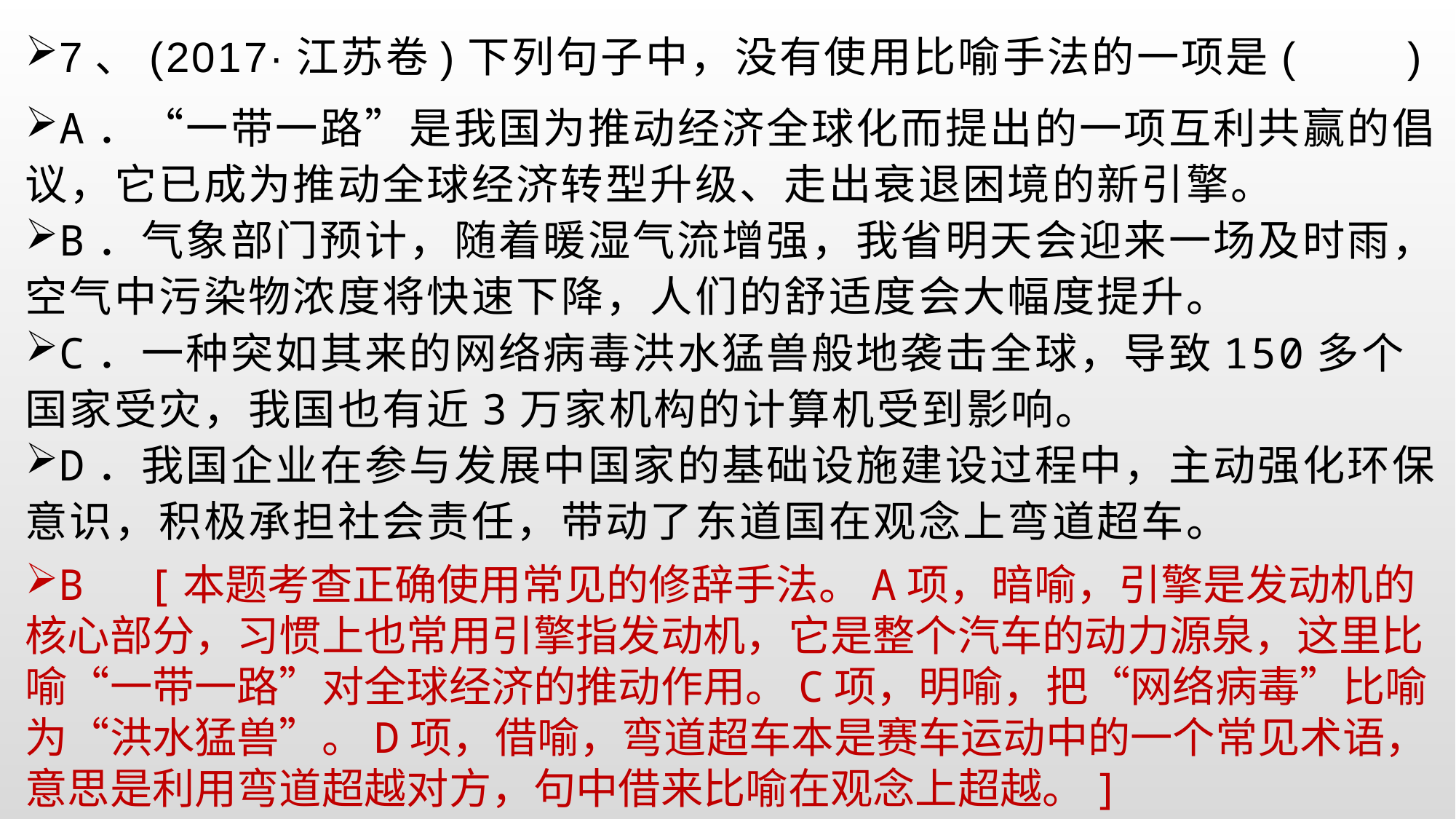

7、(2017·江苏卷)下列句子中，没有使用比喻手法的一项是(　　)
A．“一带一路”是我国为推动经济全球化而提出的一项互利共赢的倡议，它已成为推动全球经济转型升级、走出衰退困境的新引擎。
B．气象部门预计，随着暖湿气流增强，我省明天会迎来一场及时雨，空气中污染物浓度将快速下降，人们的舒适度会大幅度提升。
C．一种突如其来的网络病毒洪水猛兽般地袭击全球，导致150多个国家受灾，我国也有近3万家机构的计算机受到影响。
D．我国企业在参与发展中国家的基础设施建设过程中，主动强化环保意识，积极承担社会责任，带动了东道国在观念上弯道超车。

B　[本题考查正确使用常见的修辞手法。A项，暗喻，引擎是发动机的核心部分，习惯上也常用引擎指发动机，它是整个汽车的动力源泉，这里比喻“一带一路”对全球经济的推动作用。C项，明喻，把“网络病毒”比喻为“洪水猛兽”。D项，借喻，弯道超车本是赛车运动中的一个常见术语，意思是利用弯道超越对方，句中借来比喻在观念上超越。]